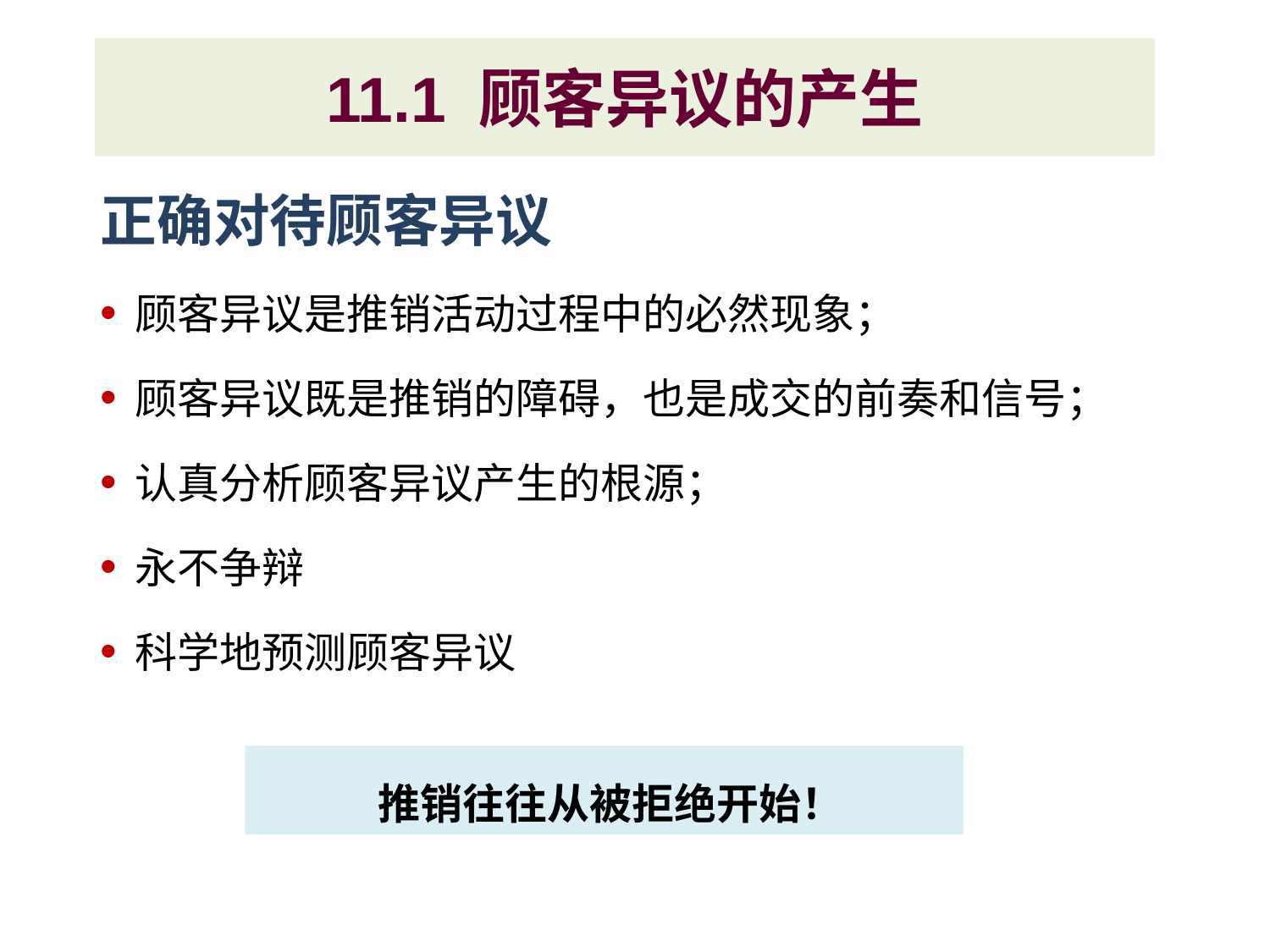

# 11.1 顾客异议的产生
正确对待顾客异议
顾客异议是推销活动过程中的必然现象；
顾客异议既是推销的障碍，也是成交的前奏和信号；
认真分析顾客异议产生的根源；
永不争辩
科学地预测顾客异议
推销往往从被拒绝开始！